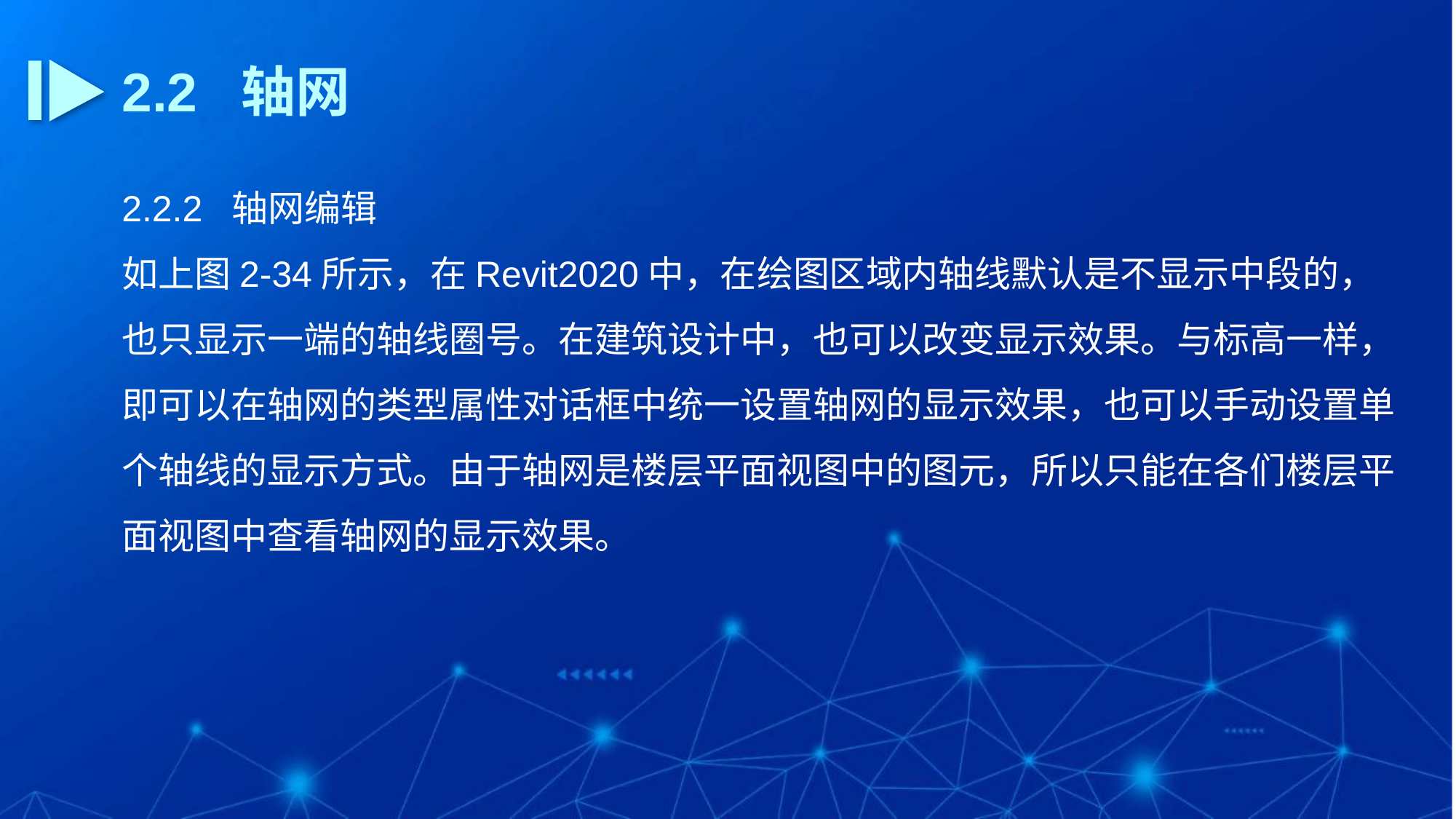

2.2  轴网

2.2.2  轴网编辑
如上图2-34所示，在Revit2020中，在绘图区域内轴线默认是不显示中段的，也只显示一端的轴线圈号。在建筑设计中，也可以改变显示效果。与标高一样，即可以在轴网的类型属性对话框中统一设置轴网的显示效果，也可以手动设置单个轴线的显示方式。由于轴网是楼层平面视图中的图元，所以只能在各们楼层平面视图中查看轴网的显示效果。